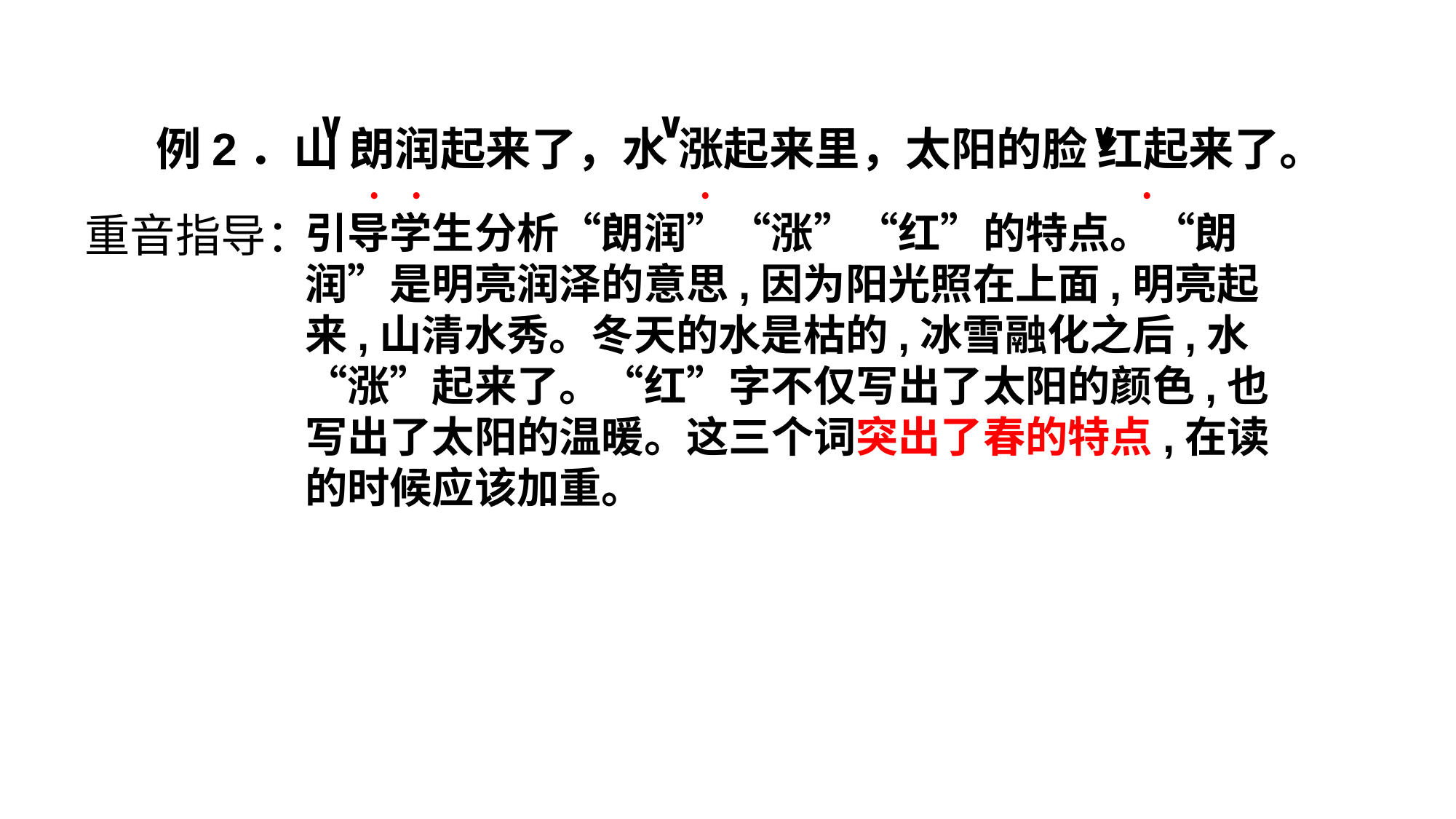

∨
∨
∨
例2．山 朗润起来了，水 涨起来里，太阳的脸 红起来了。
﹒﹒
﹒
﹒
重音指导：
引导学生分析“朗润”“涨”“红”的特点。“朗润”是明亮润泽的意思,因为阳光照在上面,明亮起来,山清水秀。冬天的水是枯的,冰雪融化之后,水“涨”起来了。“红”字不仅写出了太阳的颜色,也写出了太阳的温暖。这三个词突出了春的特点,在读的时候应该加重。